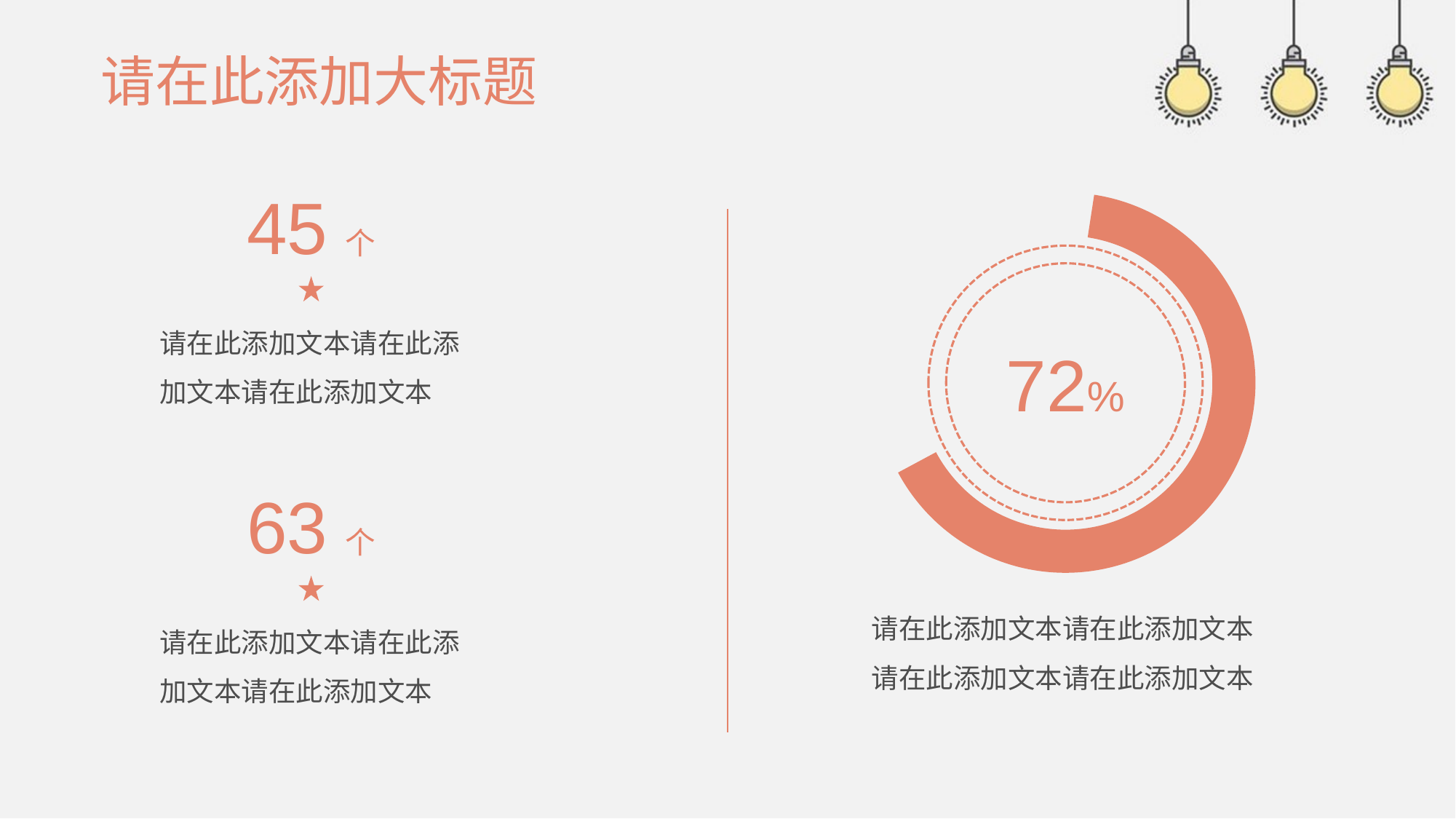

# 请在此添加大标题
45个

请在此添加文本请在此添加文本请在此添加文本
72%
63个

请在此添加文本请在此添加文本请在此添加文本请在此添加文本
请在此添加文本请在此添加文本请在此添加文本